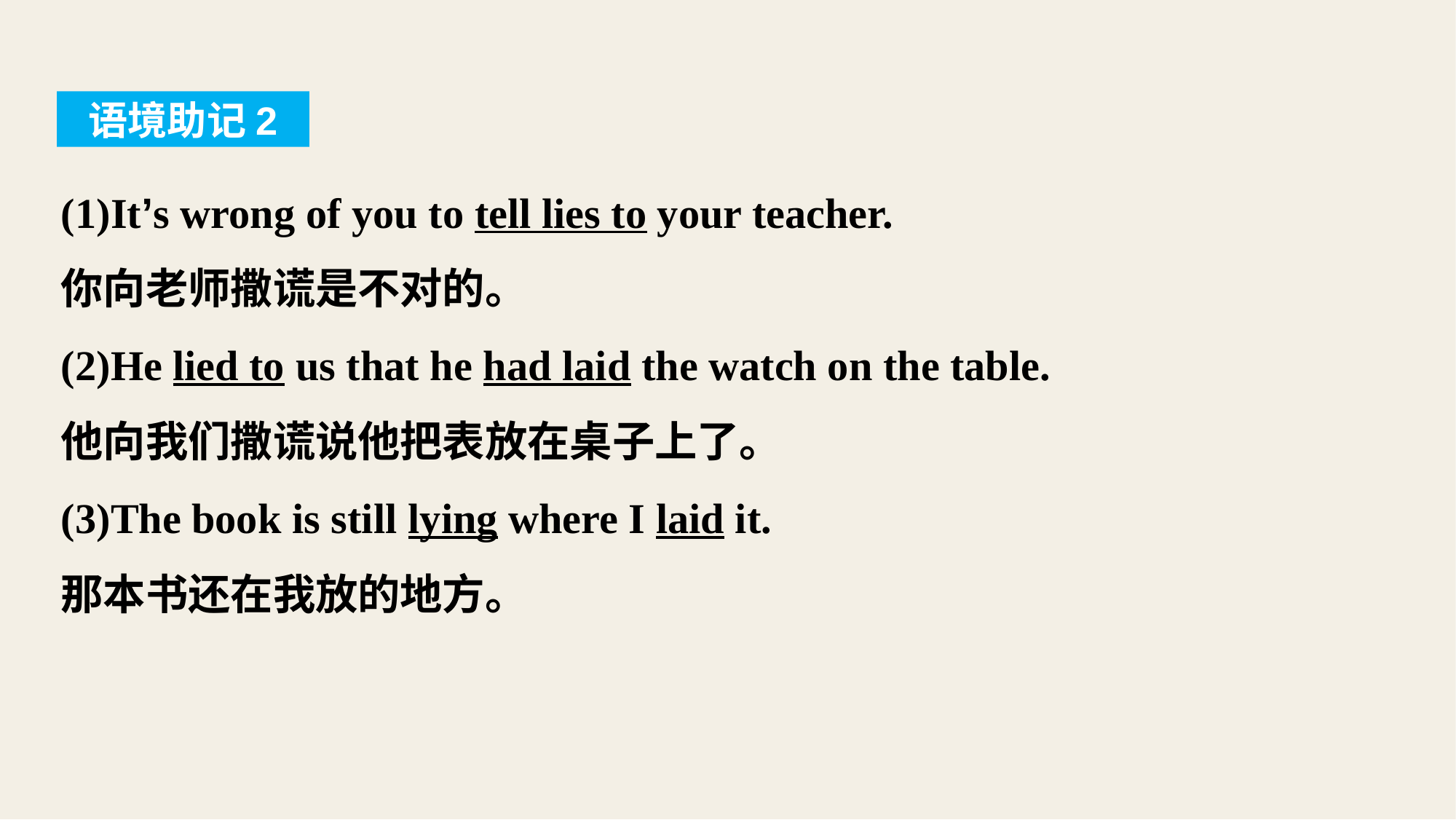

语境助记2
(1)It’s wrong of you to tell lies to your teacher.
你向老师撒谎是不对的。
(2)He lied to us that he had laid the watch on the table.
他向我们撒谎说他把表放在桌子上了。
(3)The book is still lying where I laid it.
那本书还在我放的地方。